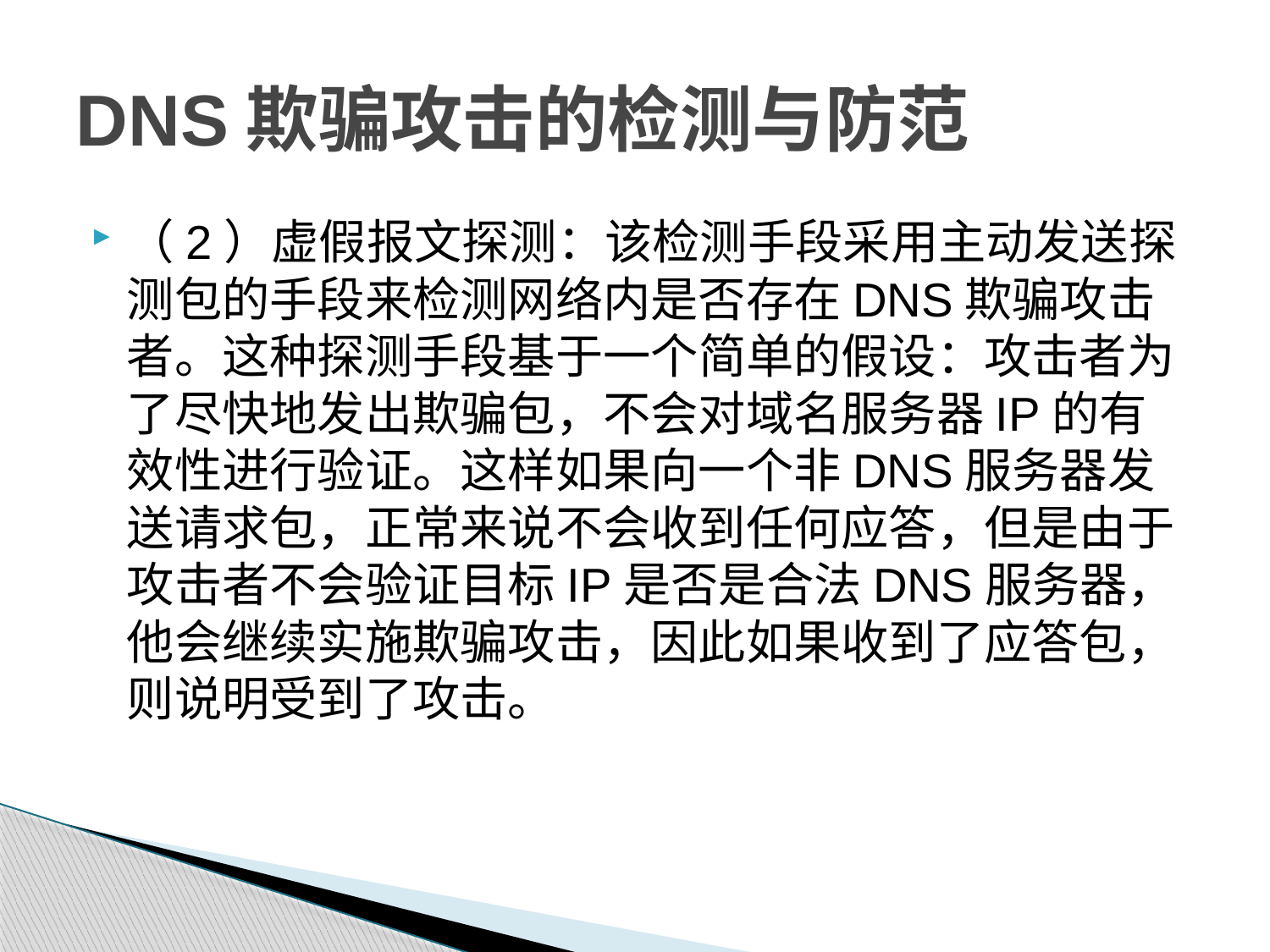

# DNS欺骗攻击的检测与防范
（2）虚假报文探测：该检测手段采用主动发送探测包的手段来检测网络内是否存在DNS欺骗攻击者。这种探测手段基于一个简单的假设：攻击者为了尽快地发出欺骗包，不会对域名服务器IP的有效性进行验证。这样如果向一个非DNS服务器发送请求包，正常来说不会收到任何应答，但是由于攻击者不会验证目标IP是否是合法DNS服务器，他会继续实施欺骗攻击，因此如果收到了应答包，则说明受到了攻击。